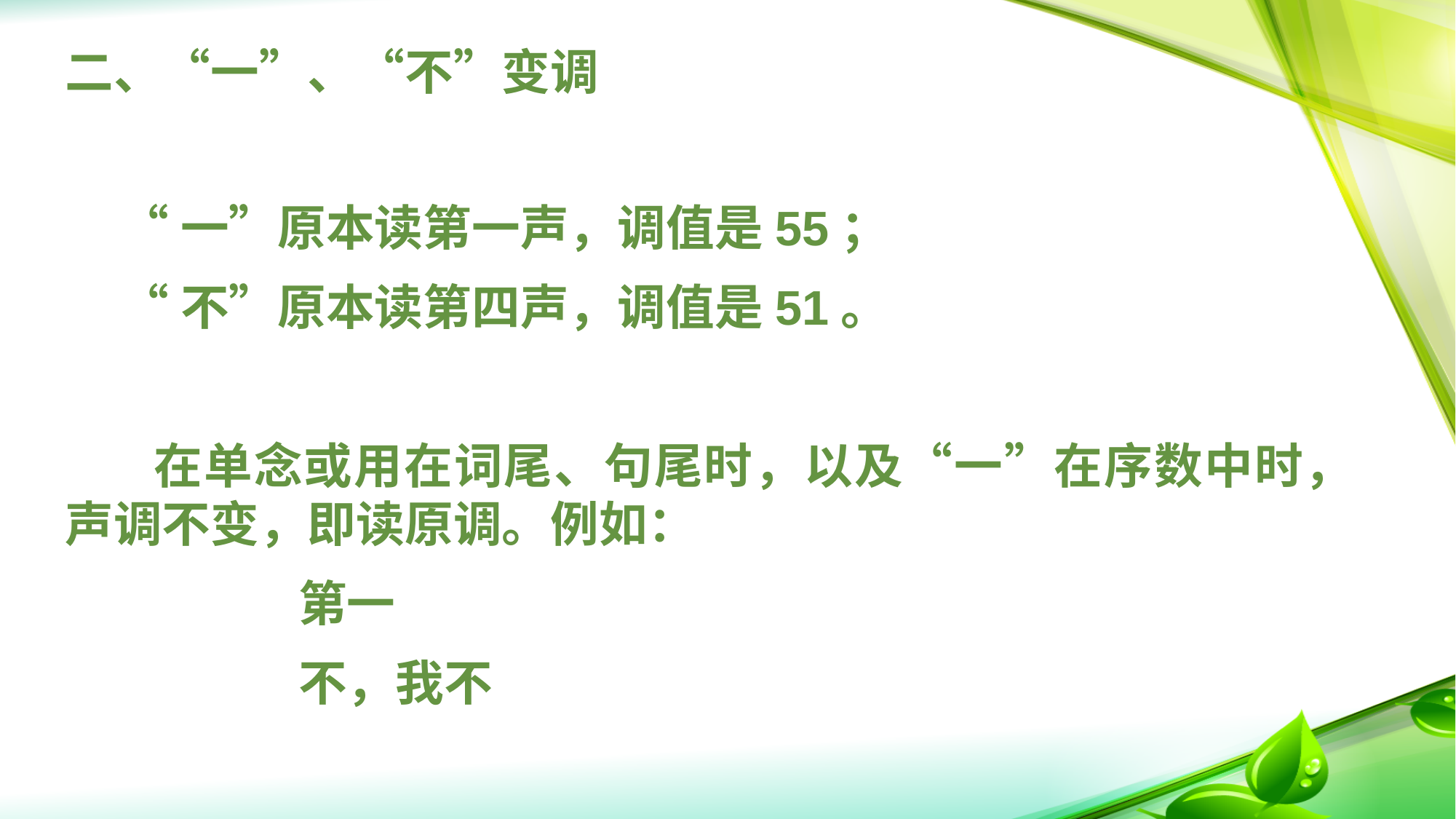

# 二、“一”、“不”变调
     “一”原本读第一声，调值是55；
     “不”原本读第四声，调值是51。

      在单念或用在词尾、句尾时，以及“一”在序数中时，声调不变，即读原调。例如：
                    第一
                    不，我不